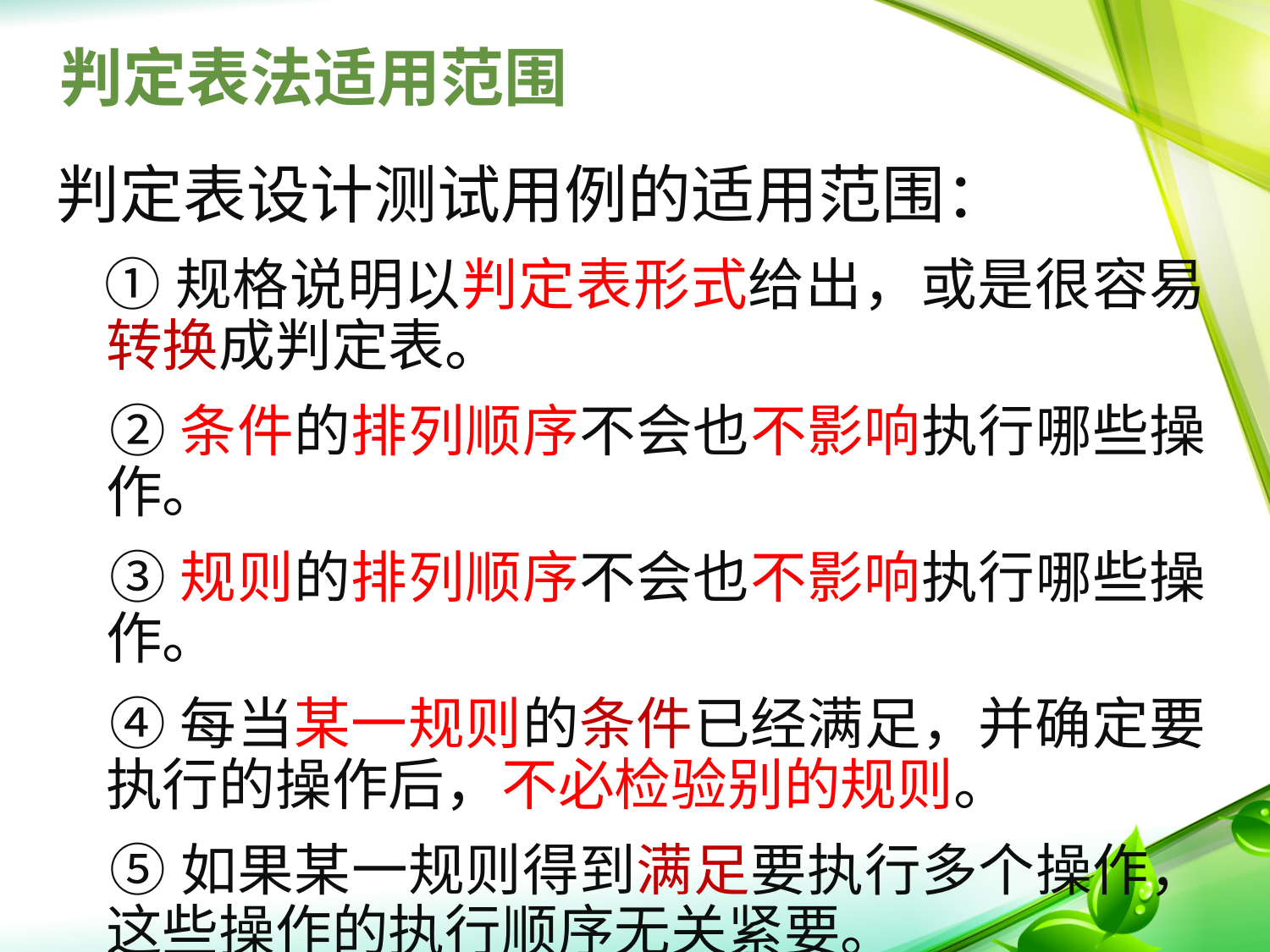

# 判定表法适用范围
判定表设计测试用例的适用范围：
    ①规格说明以判定表形式给出，或是很容易转换成判定表。
    ②条件的排列顺序不会也不影响执行哪些操作。
    ③规则的排列顺序不会也不影响执行哪些操作。
    ④每当某一规则的条件已经满足，并确定要执行的操作后，不必检验别的规则。
    ⑤如果某一规则得到满足要执行多个操作，这些操作的执行顺序无关紧要。